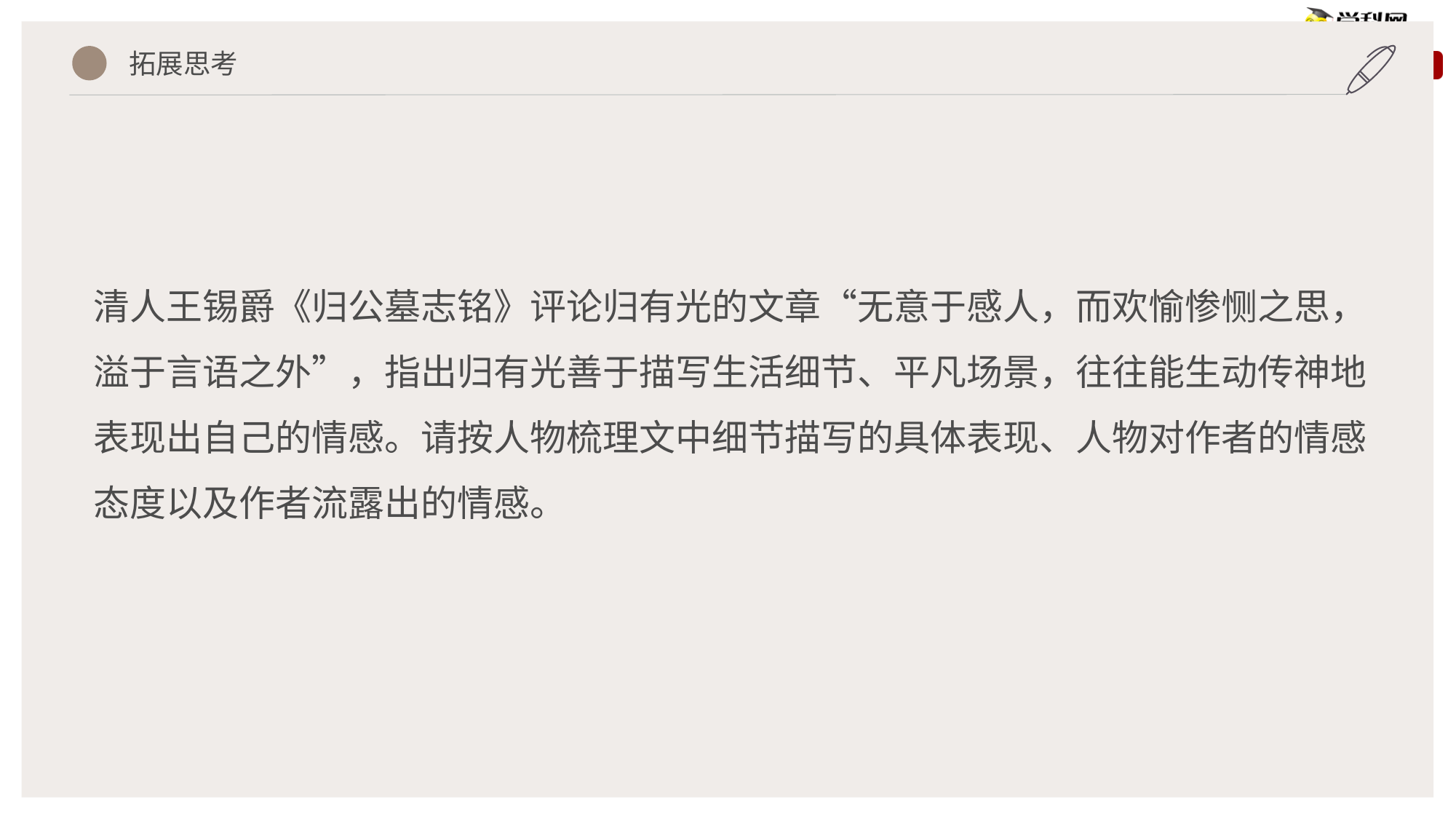

拓展思考

清人王锡爵《归公墓志铭》评论归有光的文章“无意于感人，而欢愉惨恻之思，溢于言语之外”，指出归有光善于描写生活细节、平凡场景，往往能生动传神地表现出自己的情感。请按人物梳理文中细节描写的具体表现、人物对作者的情感态度以及作者流露出的情感。